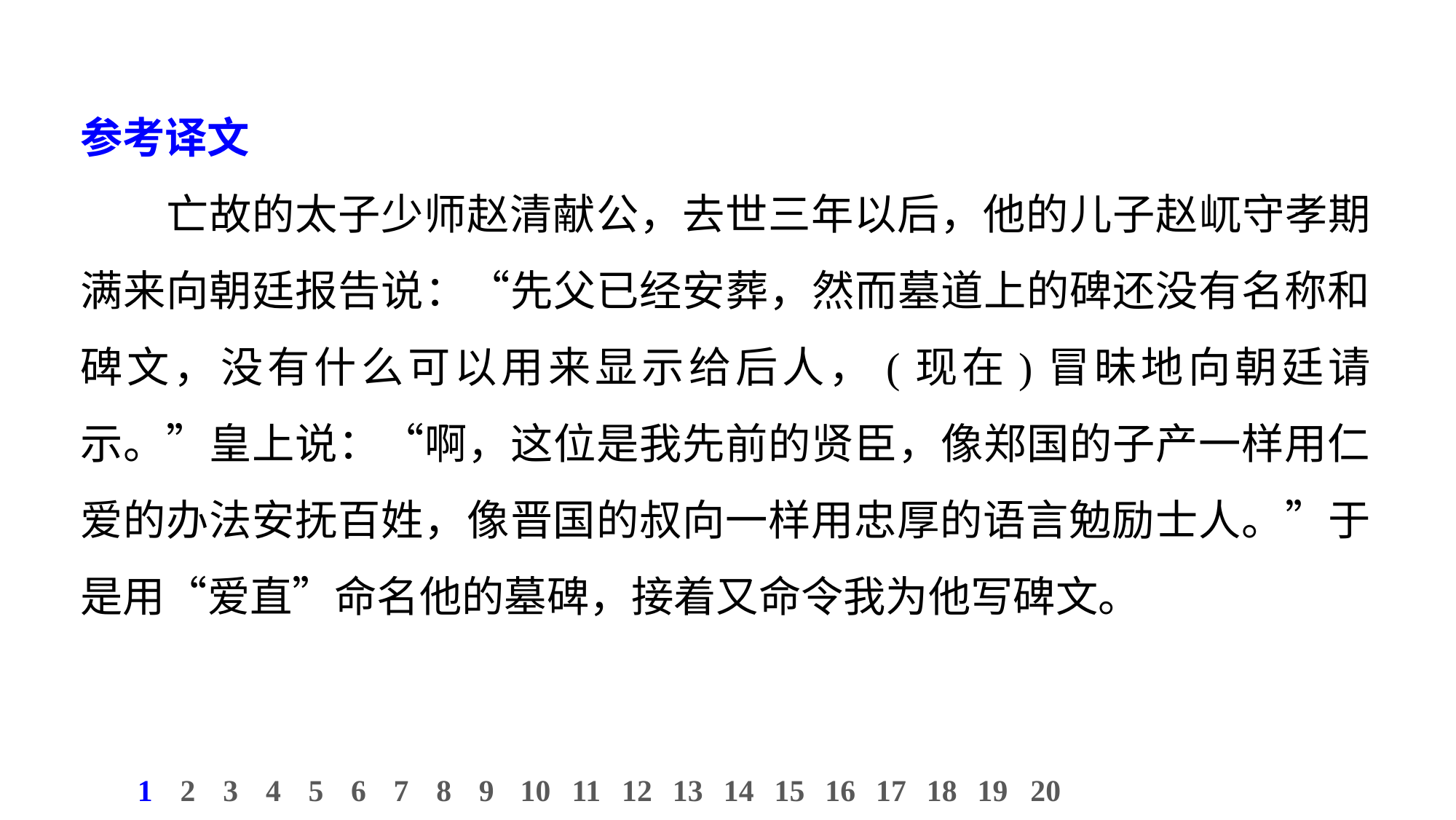

参考译文
亡故的太子少师赵清献公，去世三年以后，他的儿子赵屼守孝期满来向朝廷报告说：“先父已经安葬，然而墓道上的碑还没有名称和碑文，没有什么可以用来显示给后人，(现在)冒昧地向朝廷请示。”皇上说：“啊，这位是我先前的贤臣，像郑国的子产一样用仁爱的办法安抚百姓，像晋国的叔向一样用忠厚的语言勉励士人。”于是用“爱直”命名他的墓碑，接着又命令我为他写碑文。
10
1
2
3
4
5
6
7
8
9
11
12
13
14
15
16
17
18
19
20